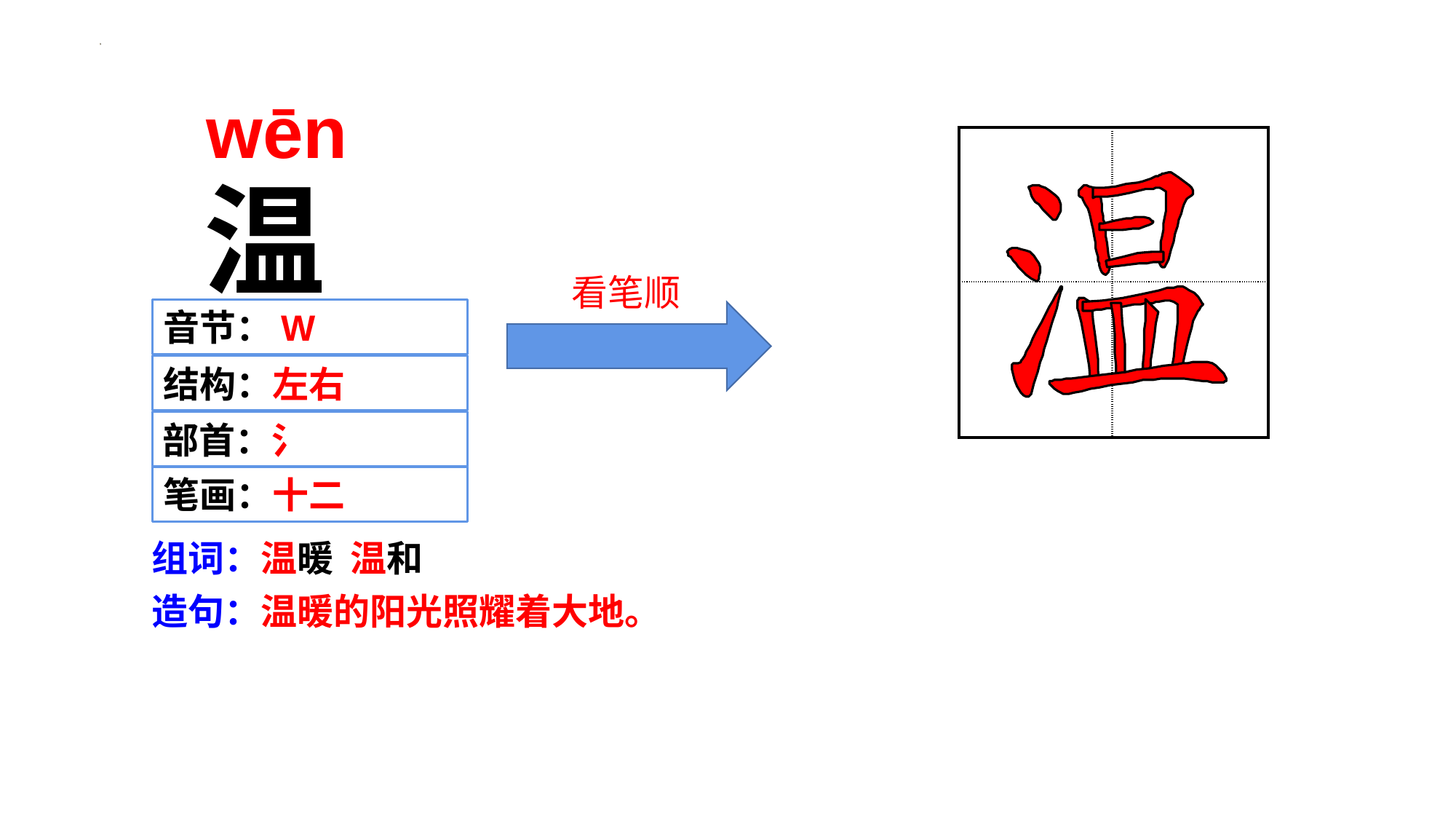

wēn

|  |  |
| --- | --- |
|  |  |
温

     看笔顺

音节：W

结构：左右

部首：氵
笔画：十二
组词：温暖  温和

造句：温暖的阳光照耀着大地。